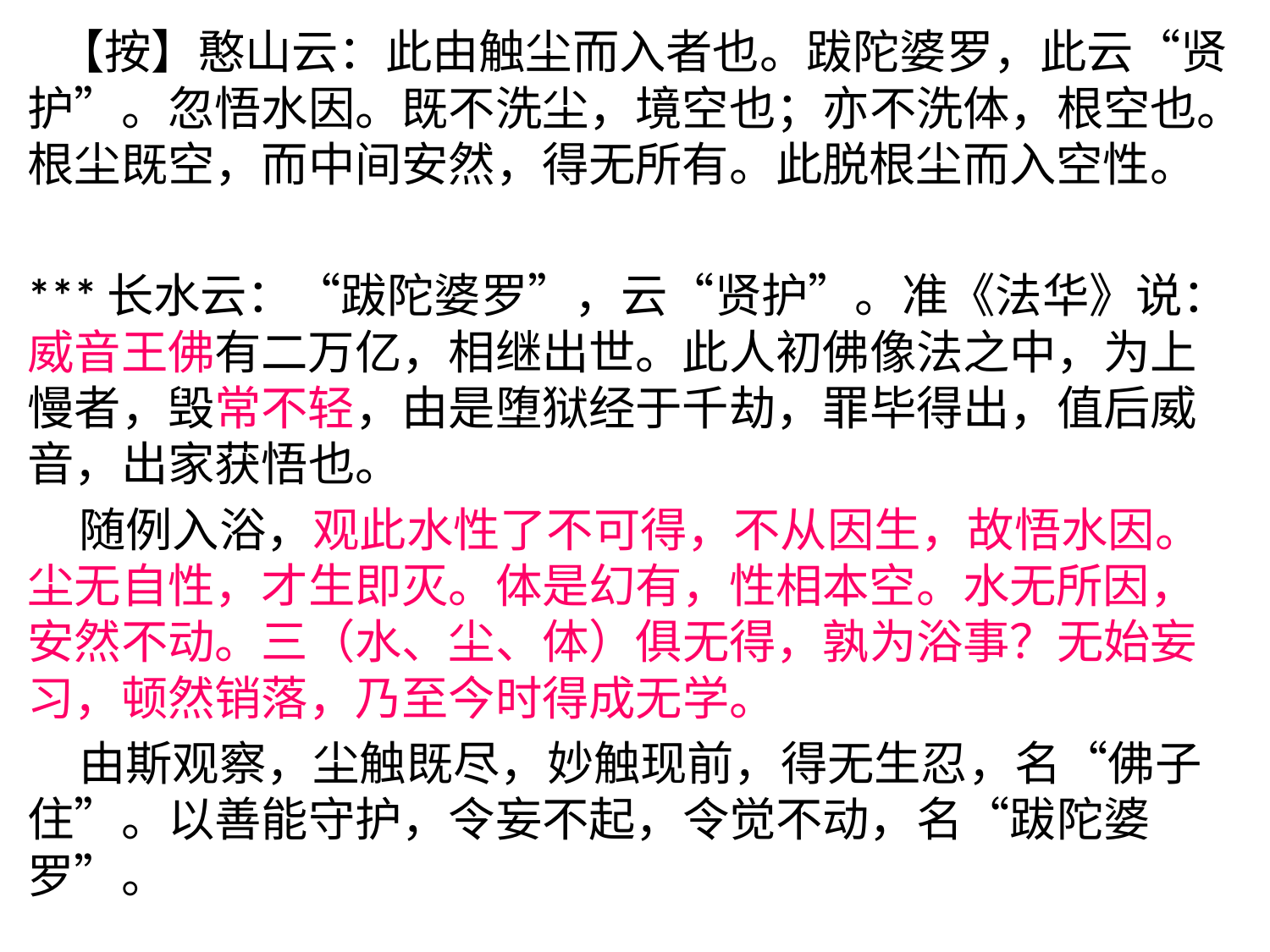

【按】憨山云：此由触尘而入者也。跋陀婆罗，此云“贤护”。忽悟水因。既不洗尘，境空也；亦不洗体，根空也。根尘既空，而中间安然，得无所有。此脱根尘而入空性。

***长水云：“跋陀婆罗”，云“贤护”。准《法华》说：威音王佛有二万亿，相继出世。此人初佛像法之中，为上慢者，毁常不轻，由是堕狱经于千劫，罪毕得出，值后威音，出家获悟也。
    随例入浴，观此水性了不可得，不从因生，故悟水因。尘无自性，才生即灭。体是幻有，性相本空。水无所因，安然不动。三（水、尘、体）俱无得，孰为浴事？无始妄习，顿然销落，乃至今时得成无学。
    由斯观察，尘触既尽，妙触现前，得无生忍，名“佛子住”。以善能守护，令妄不起，令觉不动，名“跋陀婆罗”。